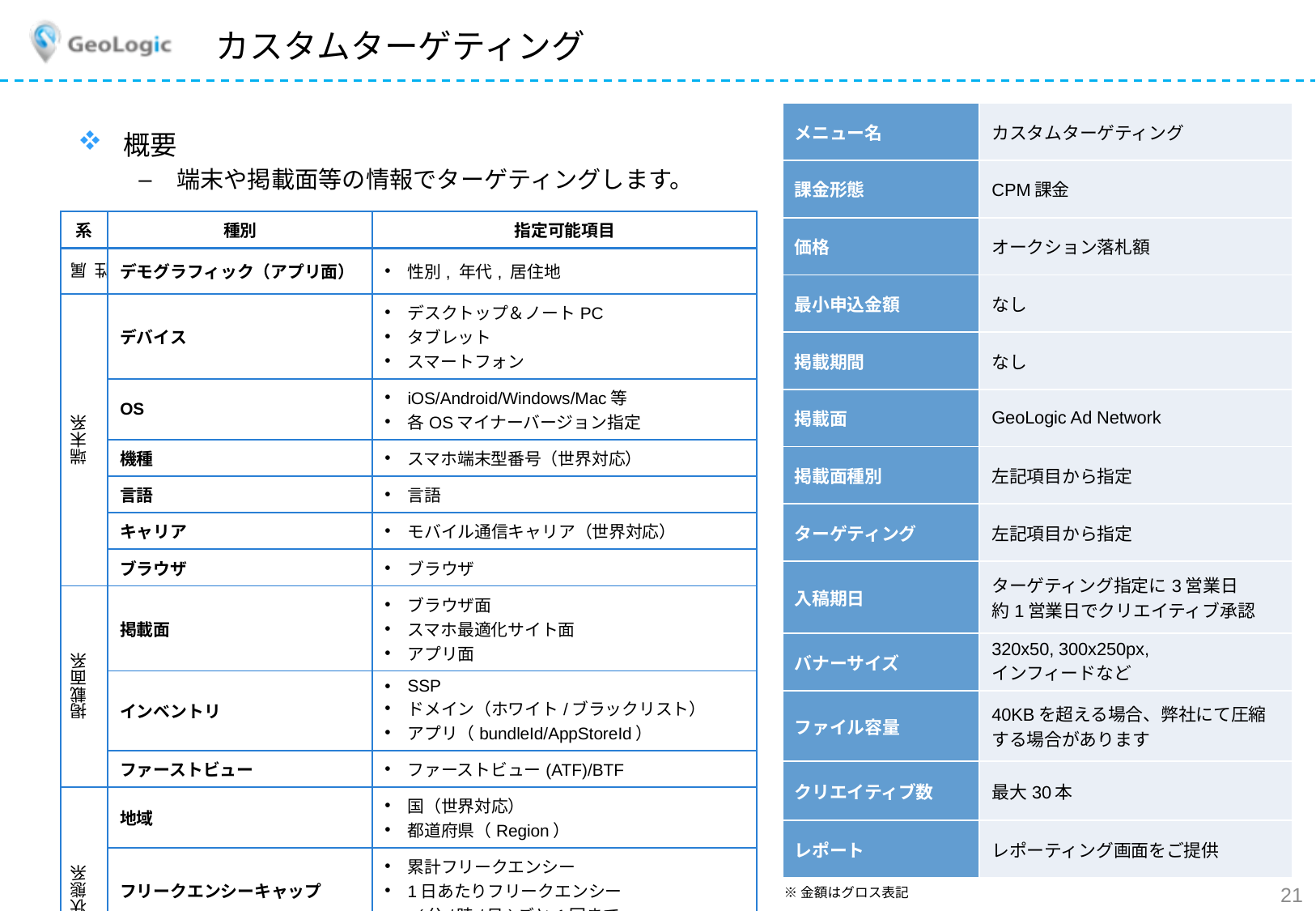

# カスタムターゲティング
| メニュー名 | カスタムターゲティング |
| --- | --- |
| 課金形態 | CPM課金 |
| 価格 | オークション落札額 |
| 最小申込金額 | なし |
| 掲載期間 | なし |
| 掲載面 | GeoLogic Ad Network |
| 掲載面種別 | 左記項目から指定 |
| ターゲティング | 左記項目から指定 |
| 入稿期日 | ターゲティング指定に3営業日 約1営業日でクリエイティブ承認 |
| バナーサイズ | 320x50, 300x250px, インフィードなど |
| ファイル容量 | 40KBを超える場合、弊社にて圧縮する場合があります |
| クリエイティブ数 | 最大30本 |
| レポート | レポーティング画面をご提供 |
概要
端末や掲載面等の情報でターゲティングします。

| 系 | 種別 | 指定可能項目 |
| --- | --- | --- |
| 属性 | デモグラフィック（アプリ面） | 性別, 年代, 居住地 |
| 端末系 | デバイス | デスクトップ＆ノートPC タブレット スマートフォン |
|  | OS | iOS/Android/Windows/Mac等 各OSマイナーバージョン指定 |
|  | 機種 | スマホ端末型番号（世界対応） |
|  | 言語 | 言語 |
|  | キャリア | モバイル通信キャリア（世界対応） |
|  | ブラウザ | ブラウザ |
| 掲載面系 | 掲載面 | ブラウザ面 スマホ最適化サイト面 アプリ面 |
|  | インベントリ | SSP ドメイン（ホワイト/ブラックリスト） アプリ（bundleId/AppStoreId） |
|  | ファーストビュー | ファーストビュー(ATF)/BTF |
| 状態系 | 地域 | 国（世界対応） 都道府県（Region） |
|  | フリークエンシーキャップ | 累計フリークエンシー 1日あたりフリークエンシー ●(分/時/日)ごと1回まで |
|  | 曜日・時間 | 曜日 時間（1時間単位） |
※金額はグロス表記
(c)GeoLogic, Inc.
21